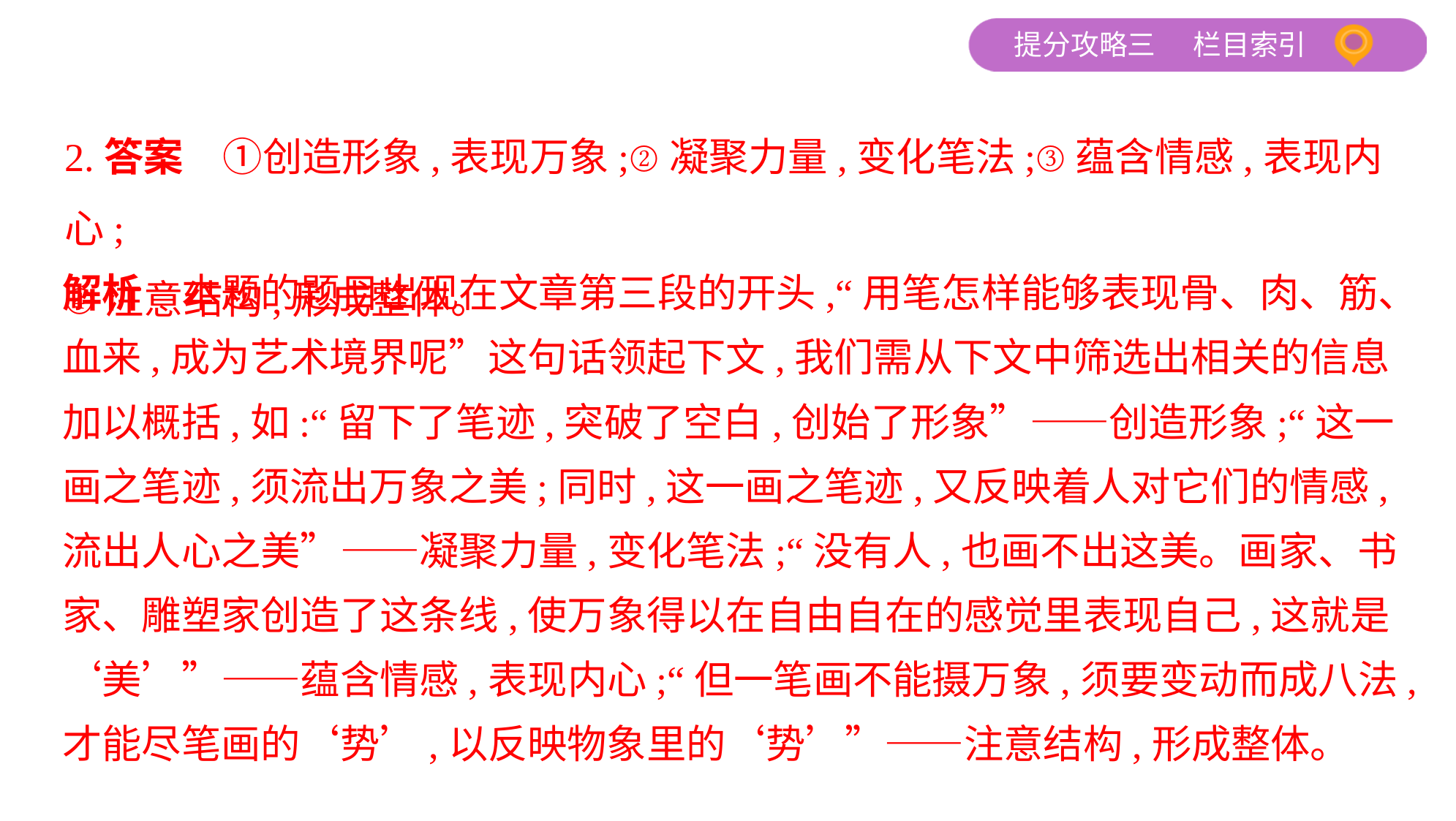

2.答案　①创造形象,表现万象;②凝聚力量,变化笔法;③蕴含情感,表现内心;
④注意结构,形成整体。
解析　本题的题目出现在文章第三段的开头,“用笔怎样能够表现骨、肉、筋、血来,成为艺术境界呢”这句话领起下文,我们需从下文中筛选出相关的信息加以概括,如:“留下了笔迹,突破了空白,创始了形象”——创造形象;“这一画之笔迹,须流出万象之美;同时,这一画之笔迹,又反映着人对它们的情感,流出人心之美”——凝聚力量,变化笔法;“没有人,也画不出这美。画家、书家、雕塑家创造了这条线,使万象得以在自由自在的感觉里表现自己,这就是‘美’”——蕴含情感,表现内心;“但一笔画不能摄万象,须要变动而成八法,才能尽笔画的‘势’,以反映物象里的‘势’”——注意结构,形成整体。